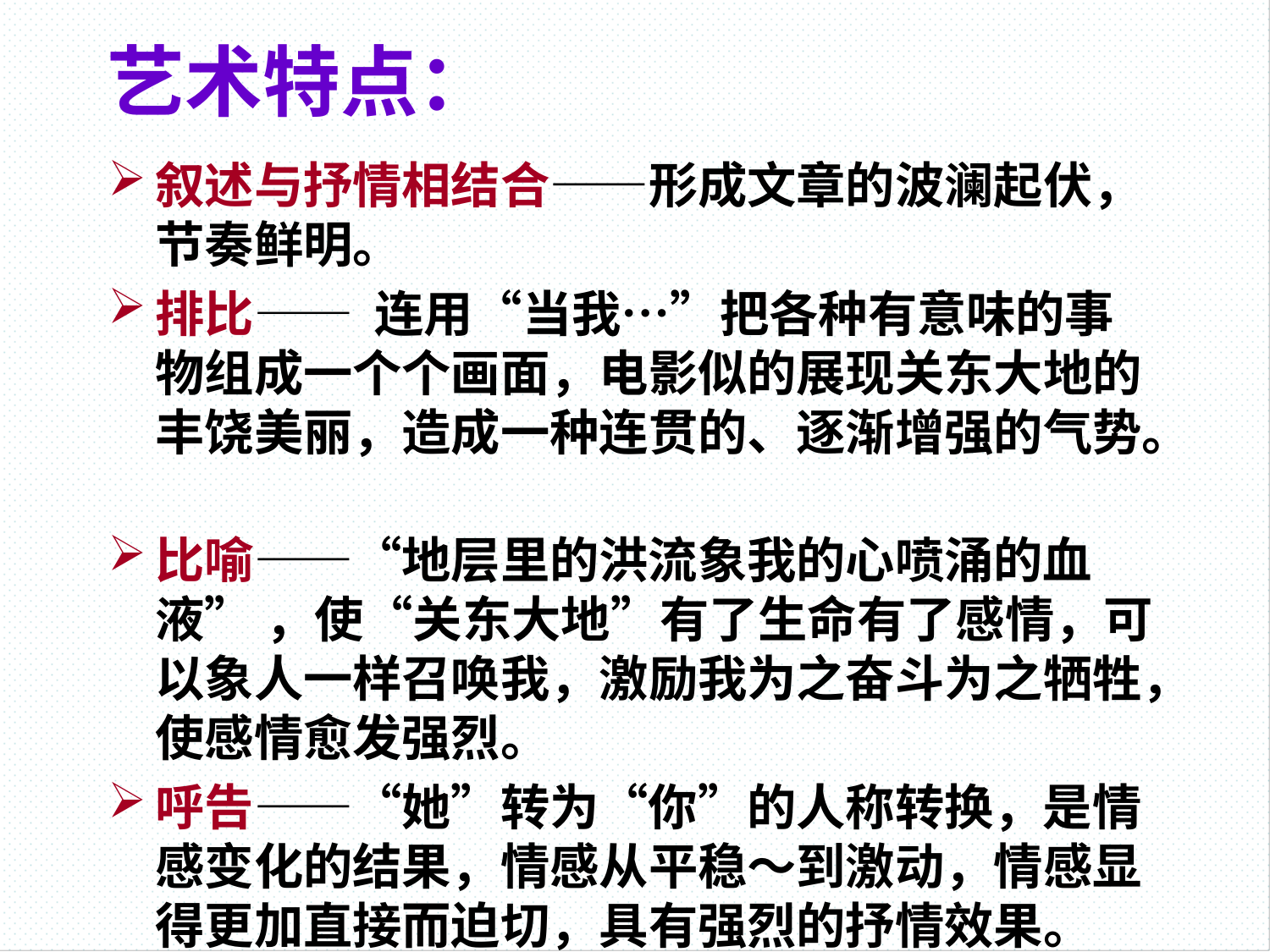

# 艺术特点：
叙述与抒情相结合——形成文章的波澜起伏，节奏鲜明。
排比——  连用“当我…”把各种有意味的事物组成一个个画面，电影似的展现关东大地的丰饶美丽，造成一种连贯的、逐渐增强的气势。
比喻——“地层里的洪流象我的心喷涌的血液” ，使“关东大地”有了生命有了感情，可以象人一样召唤我，激励我为之奋斗为之牺牲，使感情愈发强烈。
呼告——“她”转为“你”的人称转换，是情感变化的结果，情感从平稳～到激动，情感显得更加直接而迫切，具有强烈的抒情效果。